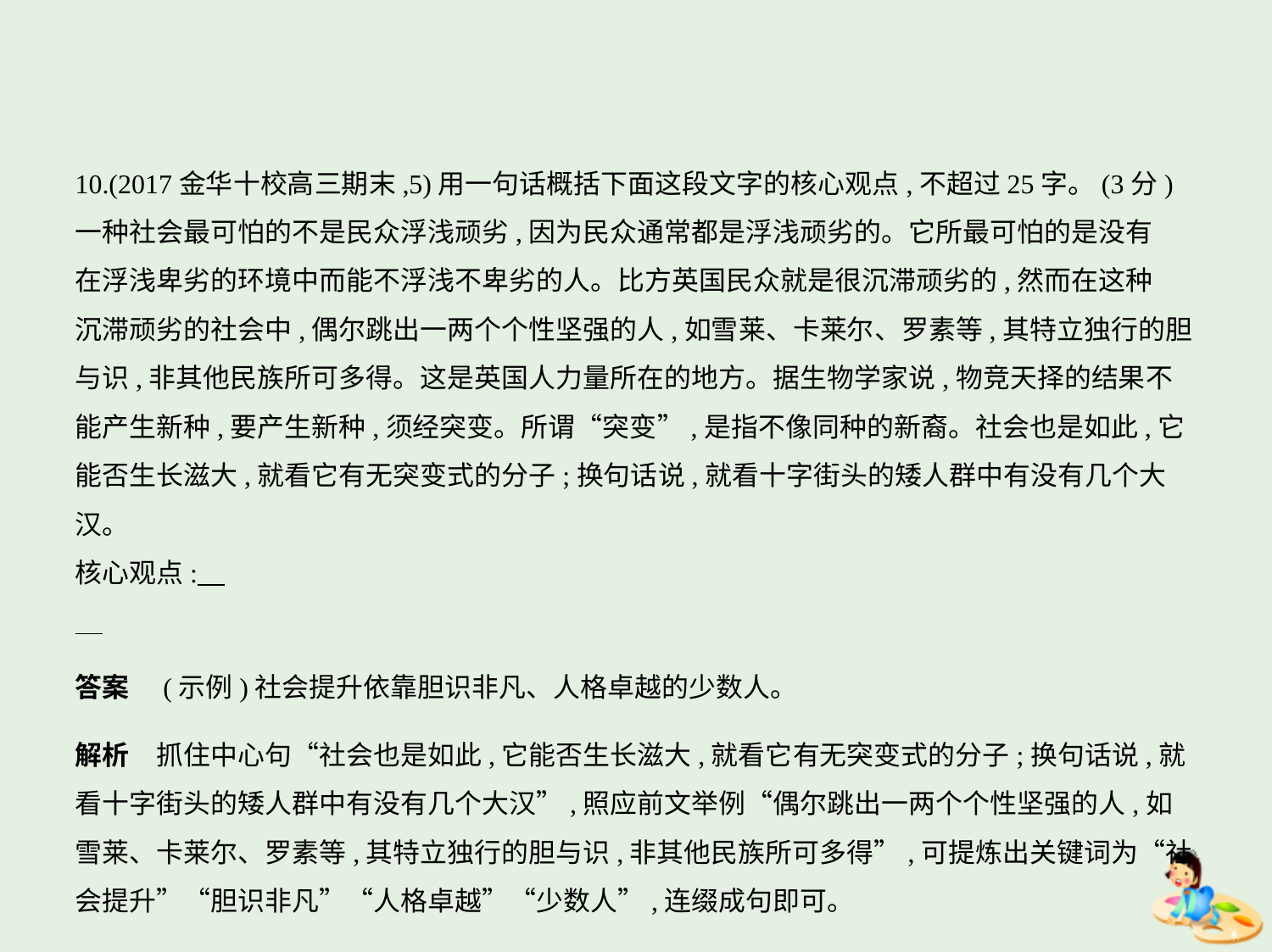

10.(2017金华十校高三期末,5)用一句话概括下面这段文字的核心观点,不超过25字。(3分)
一种社会最可怕的不是民众浮浅顽劣,因为民众通常都是浮浅顽劣的。它所最可怕的是没有
在浮浅卑劣的环境中而能不浮浅不卑劣的人。比方英国民众就是很沉滞顽劣的,然而在这种
沉滞顽劣的社会中,偶尔跳出一两个个性坚强的人,如雪莱、卡莱尔、罗素等,其特立独行的胆
与识,非其他民族所可多得。这是英国人力量所在的地方。据生物学家说,物竞天择的结果不
能产生新种,要产生新种,须经突变。所谓“突变”,是指不像同种的新裔。社会也是如此,它
能否生长滋大,就看它有无突变式的分子;换句话说,就看十字街头的矮人群中有没有几个大
汉。
核心观点:

答案　(示例)社会提升依靠胆识非凡、人格卓越的少数人。
解析　抓住中心句“社会也是如此,它能否生长滋大,就看它有无突变式的分子;换句话说,就
看十字街头的矮人群中有没有几个大汉”,照应前文举例“偶尔跳出一两个个性坚强的人,如
雪莱、卡莱尔、罗素等,其特立独行的胆与识,非其他民族所可多得”,可提炼出关键词为“社
会提升”“胆识非凡”“人格卓越”“少数人”,连缀成句即可。